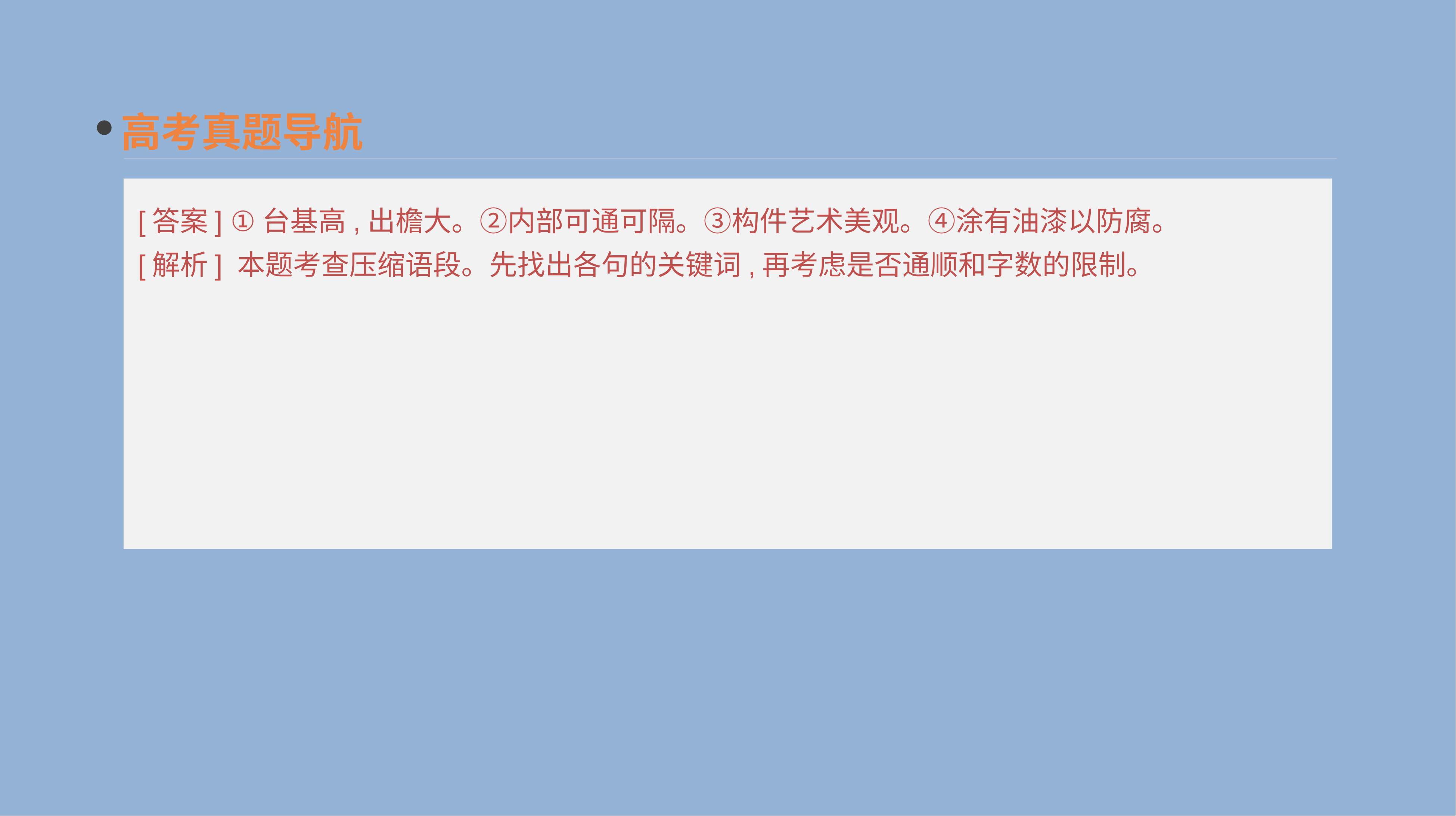

高考真题导航

[答案] ①台基高,出檐大。②内部可通可隔。③构件艺术美观。④涂有油漆以防腐。
[解析] 本题考查压缩语段。先找出各句的关键词,再考虑是否通顺和字数的限制。